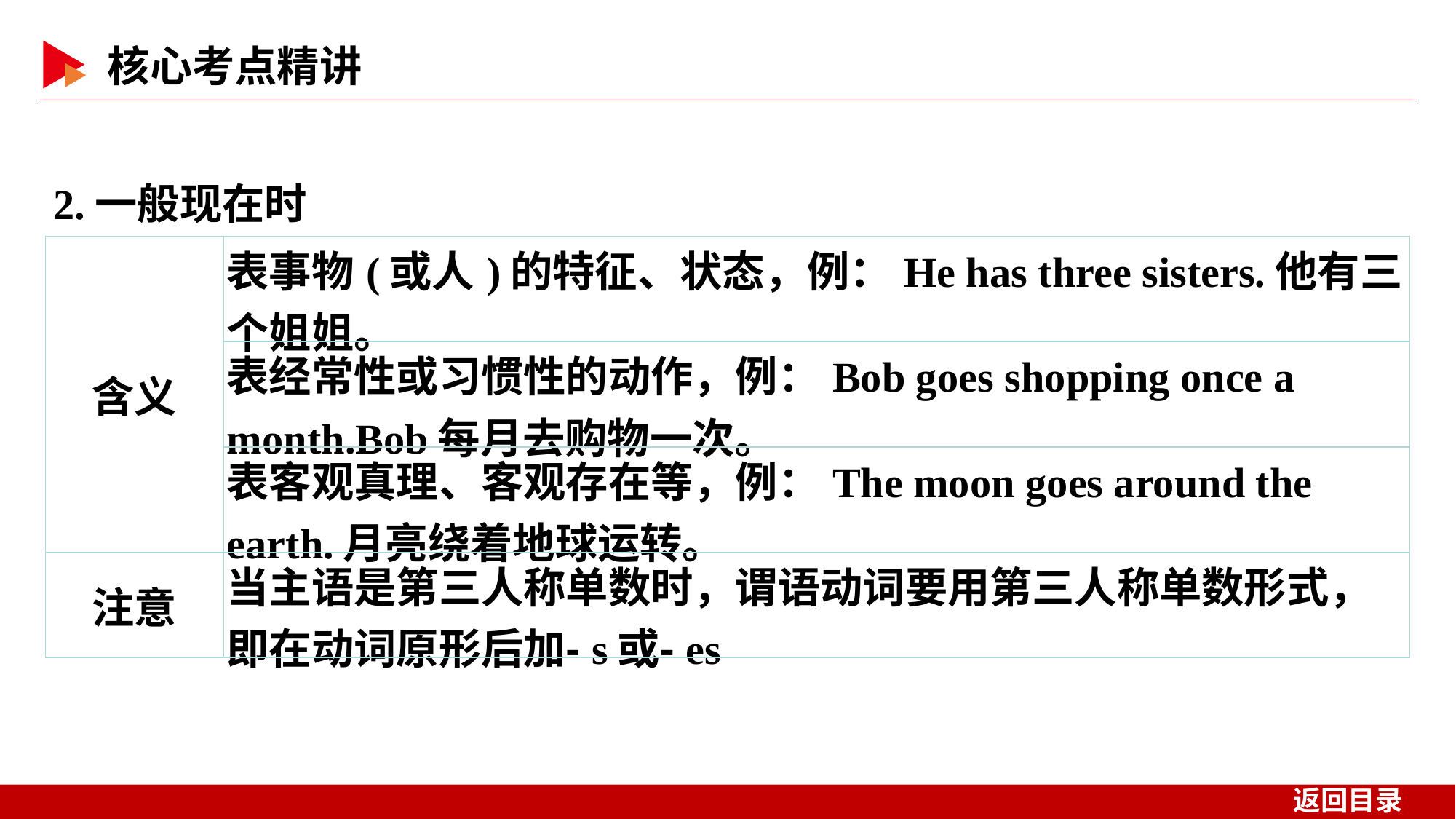

2.一般现在时
| 含义 | 表事物(或人)的特征、状态，例：He has three sisters.他有三个姐姐。 |
| --- | --- |
|  | 表经常性或习惯性的动作，例：Bob goes shopping once a month.Bob每月去购物一次。 |
|  | 表客观真理、客观存在等，例：The moon goes around the earth.月亮绕着地球运转。 |
| 注意 | 当主语是第三人称单数时，谓语动词要用第三人称单数形式，即在动词原形后加⁃s或⁃es |